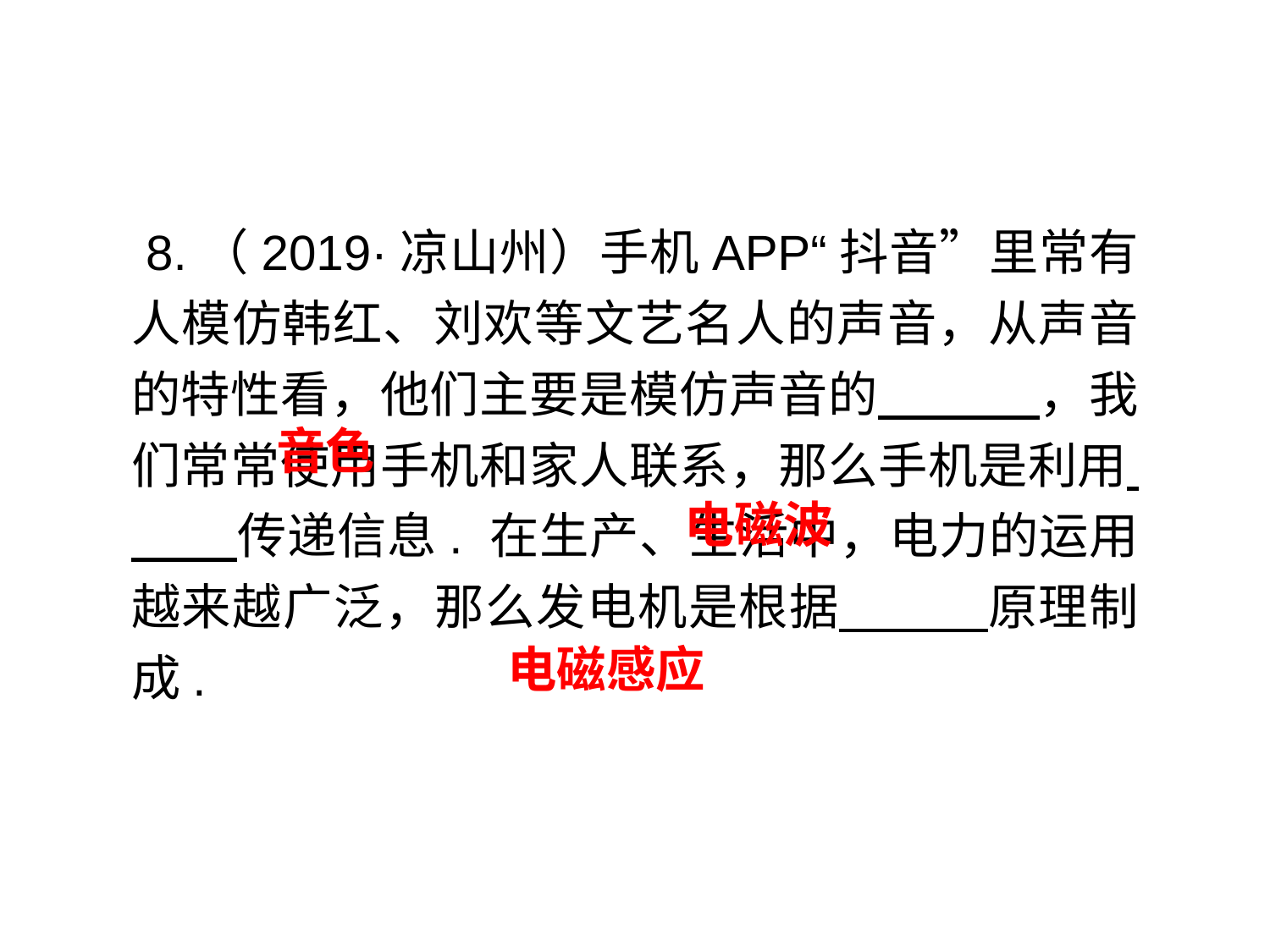

8.（2019·凉山州）手机APP“抖音”里常有人模仿韩红、刘欢等文艺名人的声音，从声音的特性看，他们主要是模仿声音的              ，我们常常使用手机和家人联系，那么手机是利用           传递信息. 在生产、生活中，电力的运用越来越广泛，那么发电机是根据            原理制成.
音色
电磁波
电磁感应